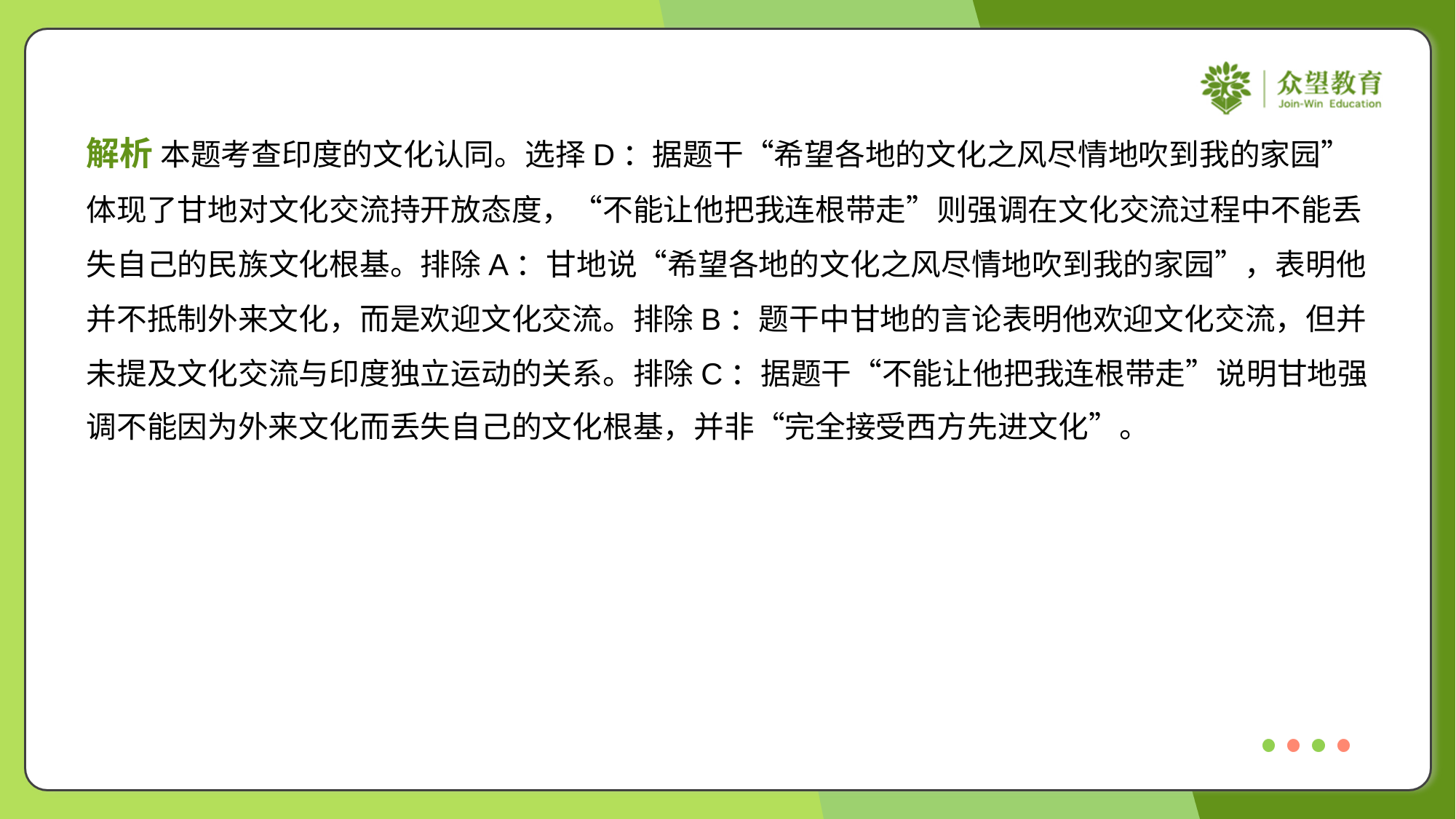

解析 本题考查印度的文化认同。选择D：据题干“希望各地的文化之风尽情地吹到我的家园”
体现了甘地对文化交流持开放态度，“不能让他把我连根带走”则强调在文化交流过程中不能丢
失自己的民族文化根基。排除A：甘地说“希望各地的文化之风尽情地吹到我的家园”，表明他
并不抵制外来文化，而是欢迎文化交流。排除B：题干中甘地的言论表明他欢迎文化交流，但并
未提及文化交流与印度独立运动的关系。排除C：据题干“不能让他把我连根带走”说明甘地强
调不能因为外来文化而丢失自己的文化根基，并非“完全接受西方先进文化”。